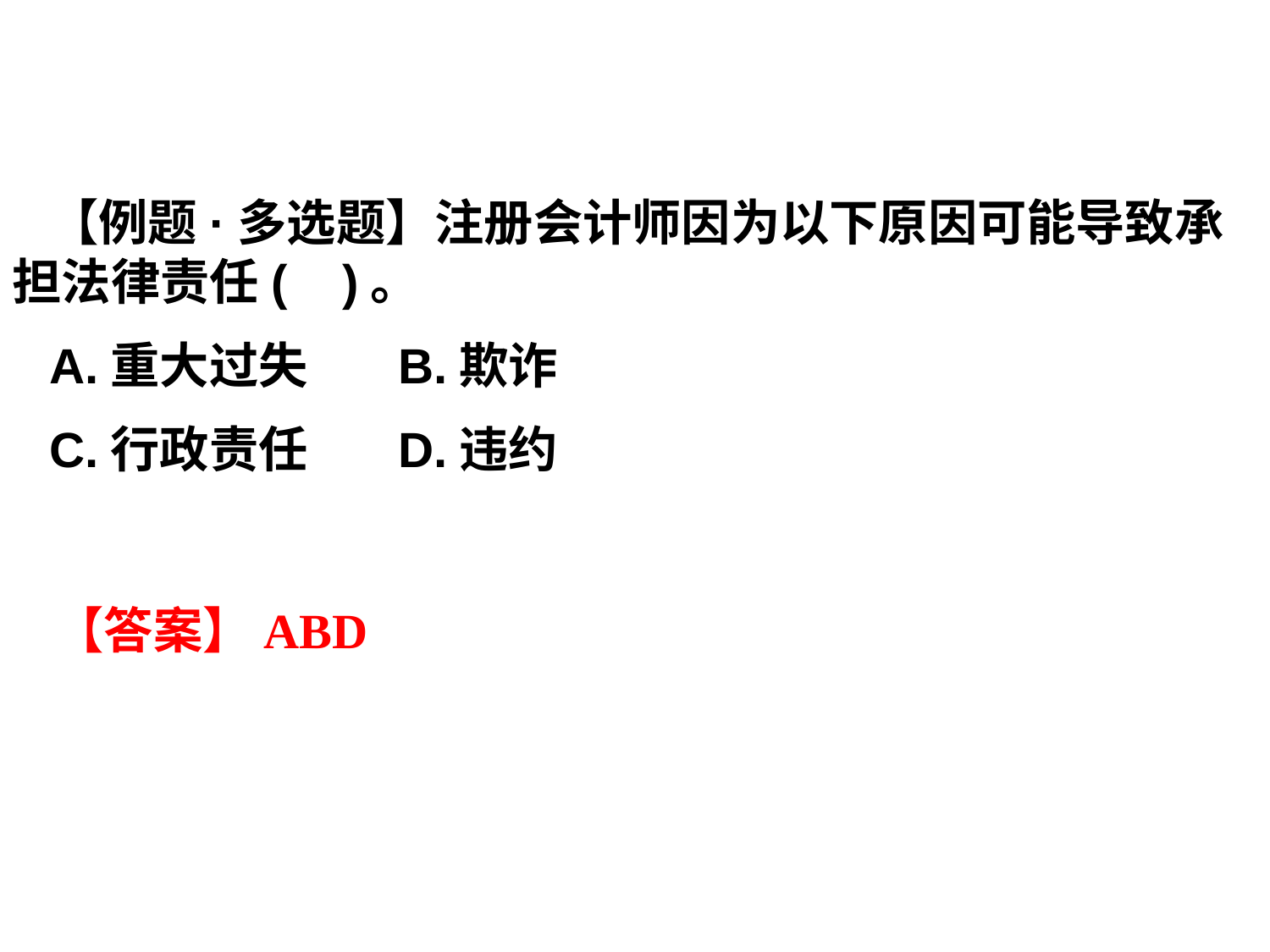

【例题·多选题】注册会计师因为以下原因可能导致承担法律责任(    )。
A.重大过失       B.欺诈
C.行政责任       D.违约
【答案】ABD